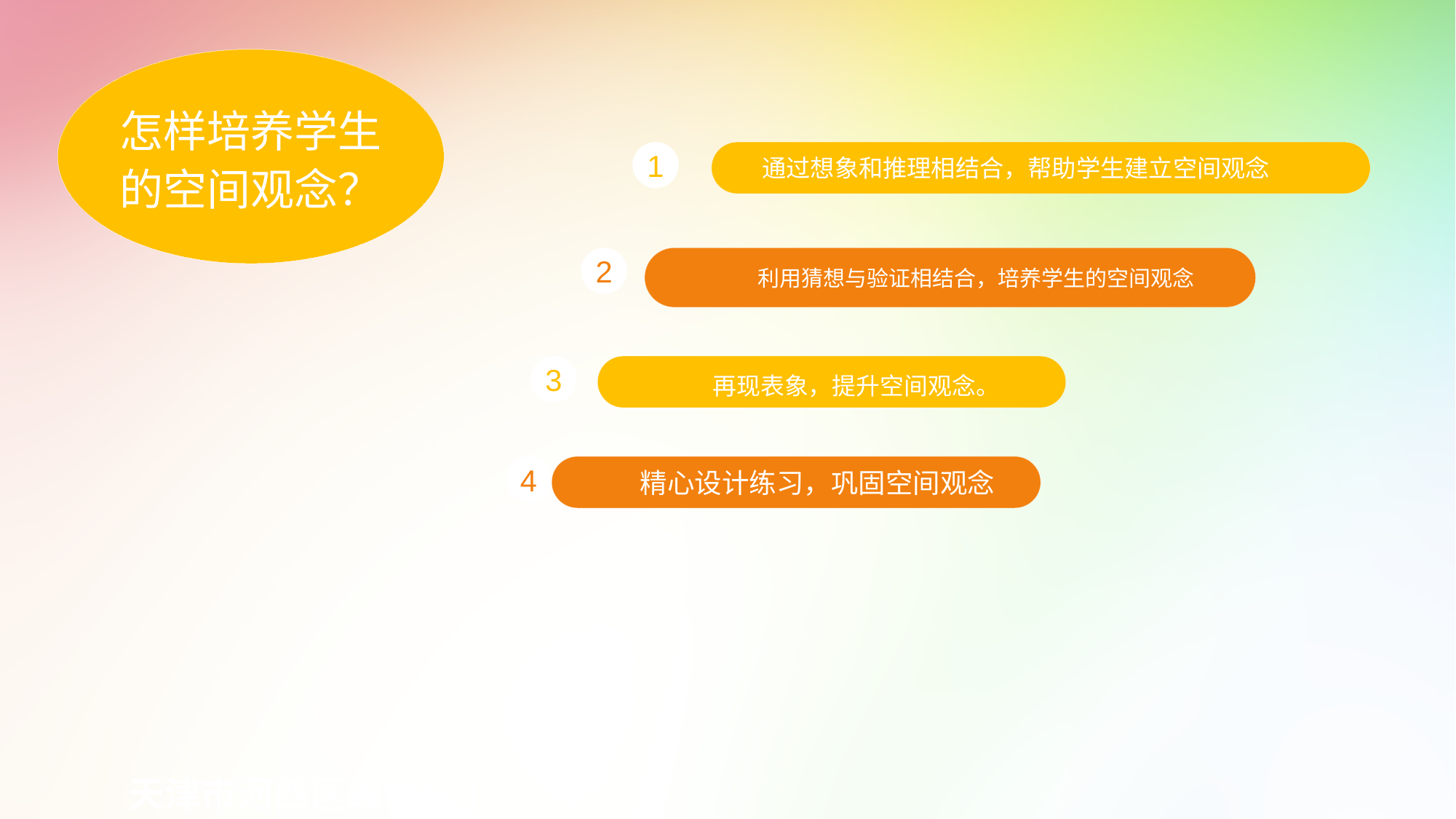

怎样培养学生的空间观念？
通过想象和推理相结合，帮助学生建立空间观念
1
2
 利用猜想与验证相结合，培养学生的空间观念
3

 再现表象，提升空间观念。
4
精心设计练习，巩固空间观念
天津市河西区闽侯路小学   梁爽